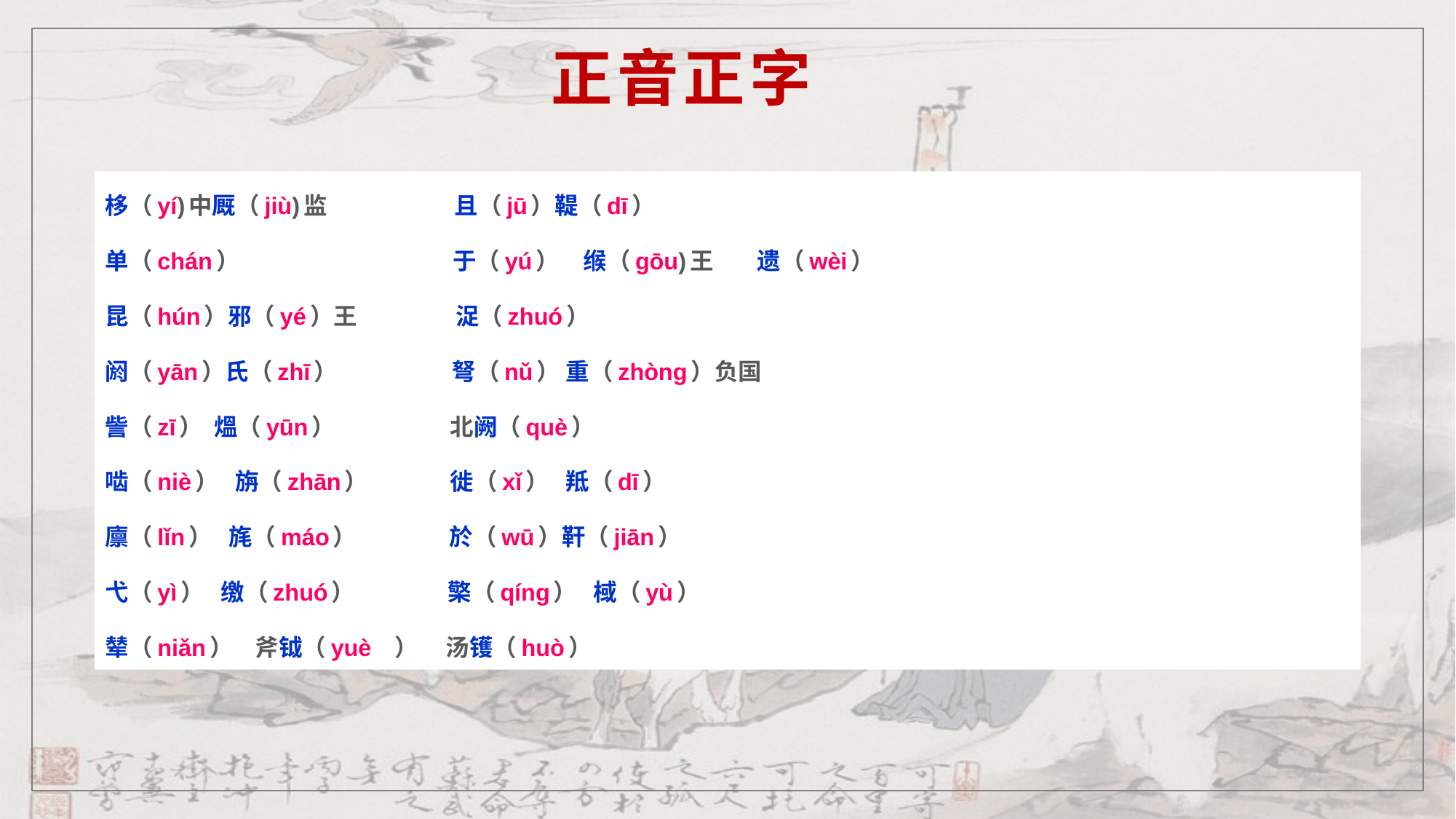

正音正字
栘（yí)中厩（jiù)监　                   且（jū）鞮（dī）
单（chán）                                       于（yú）　缑（gōu)王        遗（wèi）
昆（hún）邪（yé）王                  浞（zhuó）
阏（yān）氏（zhī）                     弩（nǔ） 重（zhòng）负国
訾（zī）  熅（yūn）                     北阙（què）
啮（niè）   旃（zhān）               徙（xǐ）   羝（dī）
廪（lǐn）   旄（máo）                 於（wū）靬（jiān）
弋（yì）   缴（zhuó）                 檠（qíng）   棫（yù）
辇（niǎn）    斧钺（yuè   ）     汤镬（huò）